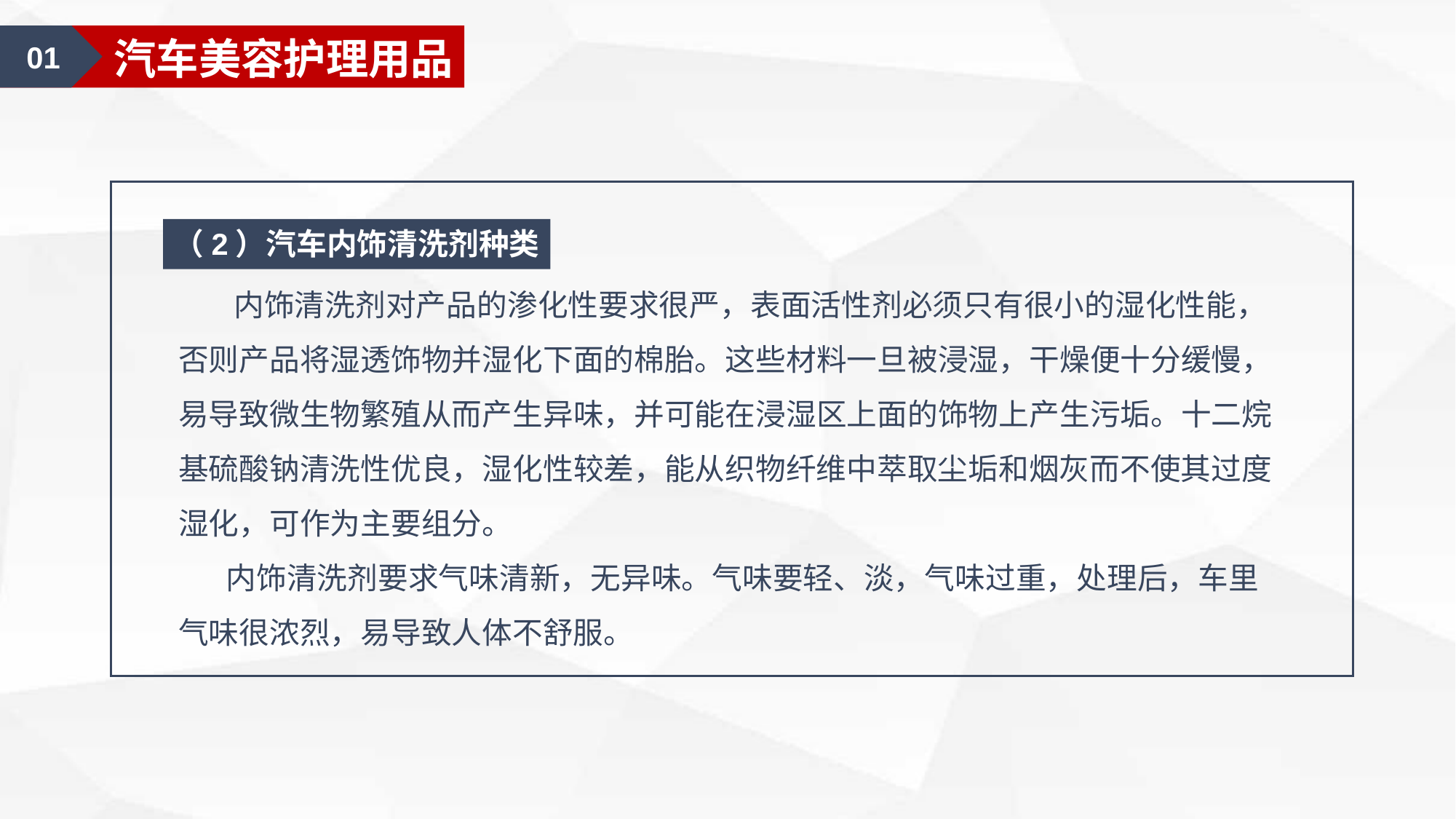

01
汽车美容护理用品

（2）汽车内饰清洗剂种类
       内饰清洗剂对产品的渗化性要求很严，表面活性剂必须只有很小的湿化性能，否则产品将湿透饰物并湿化下面的棉胎。这些材料一旦被浸湿，干燥便十分缓慢，易导致微生物繁殖从而产生异味，并可能在浸湿区上面的饰物上产生污垢。十二烷基硫酸钠清洗性优良，湿化性较差，能从织物纤维中萃取尘垢和烟灰而不使其过度湿化，可作为主要组分。
      内饰清洗剂要求气味清新，无异味。气味要轻、淡，气味过重，处理后，车里
气味很浓烈，易导致人体不舒服。